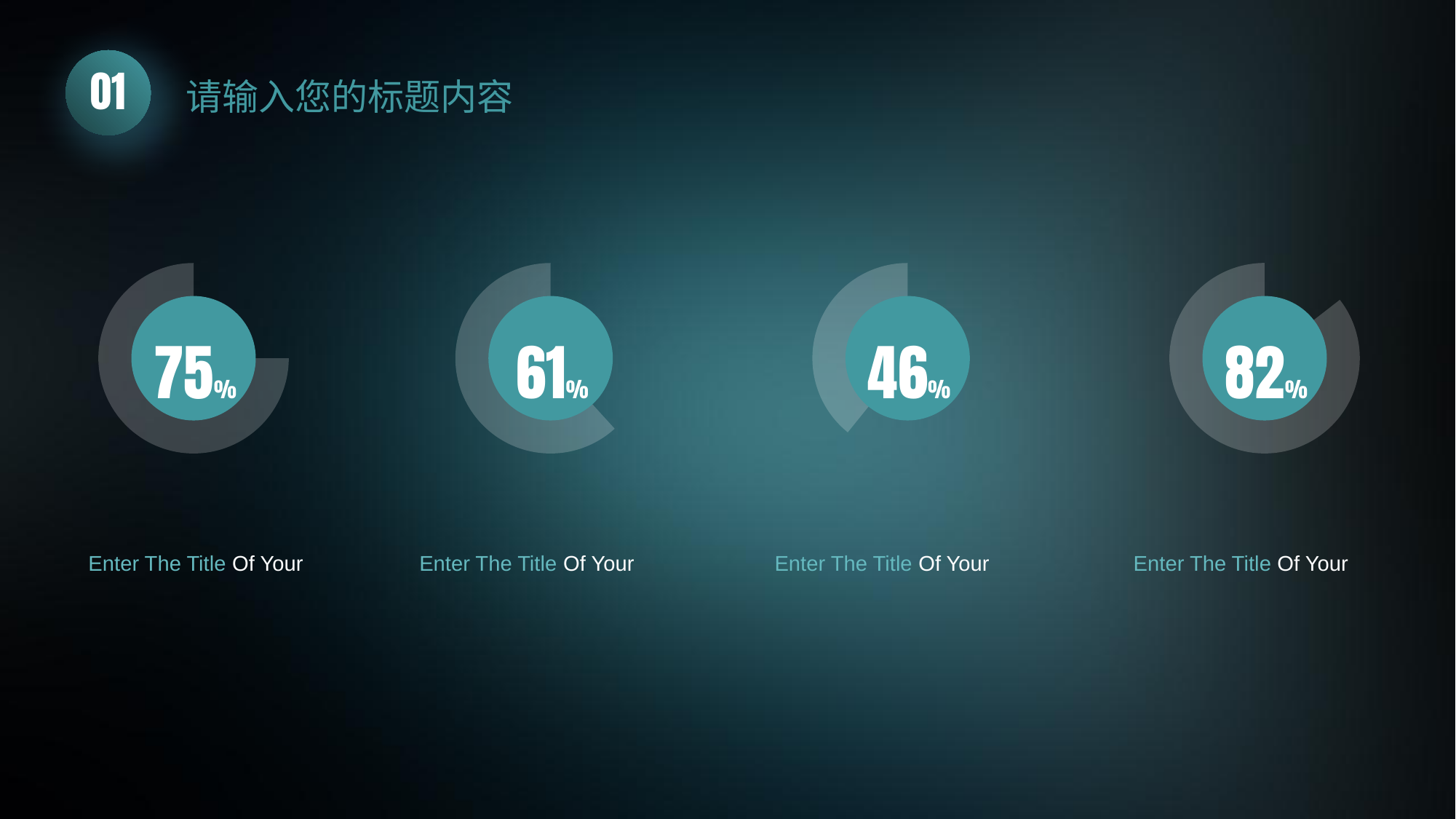

01
请输入您的标题内容

75%

61%

46%

82%
Enter The Title Of Your
Enter The Title Of Your
Enter The Title Of Your
Enter The Title Of Your